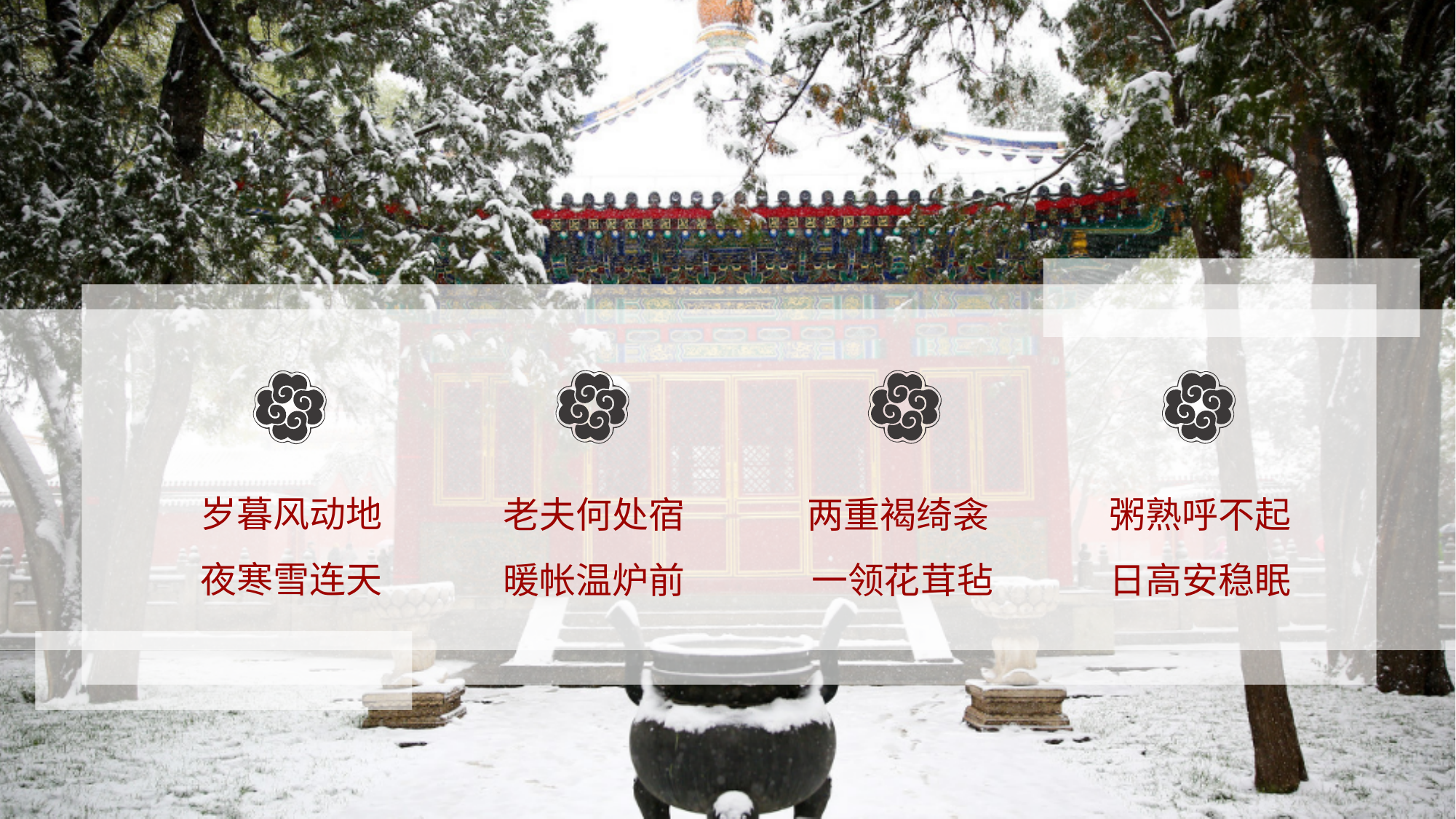

岁暮风动地
夜寒雪连天
老夫何处宿
暖帐温炉前
两重褐绮衾
一领花茸毡
粥熟呼不起
日高安稳眠